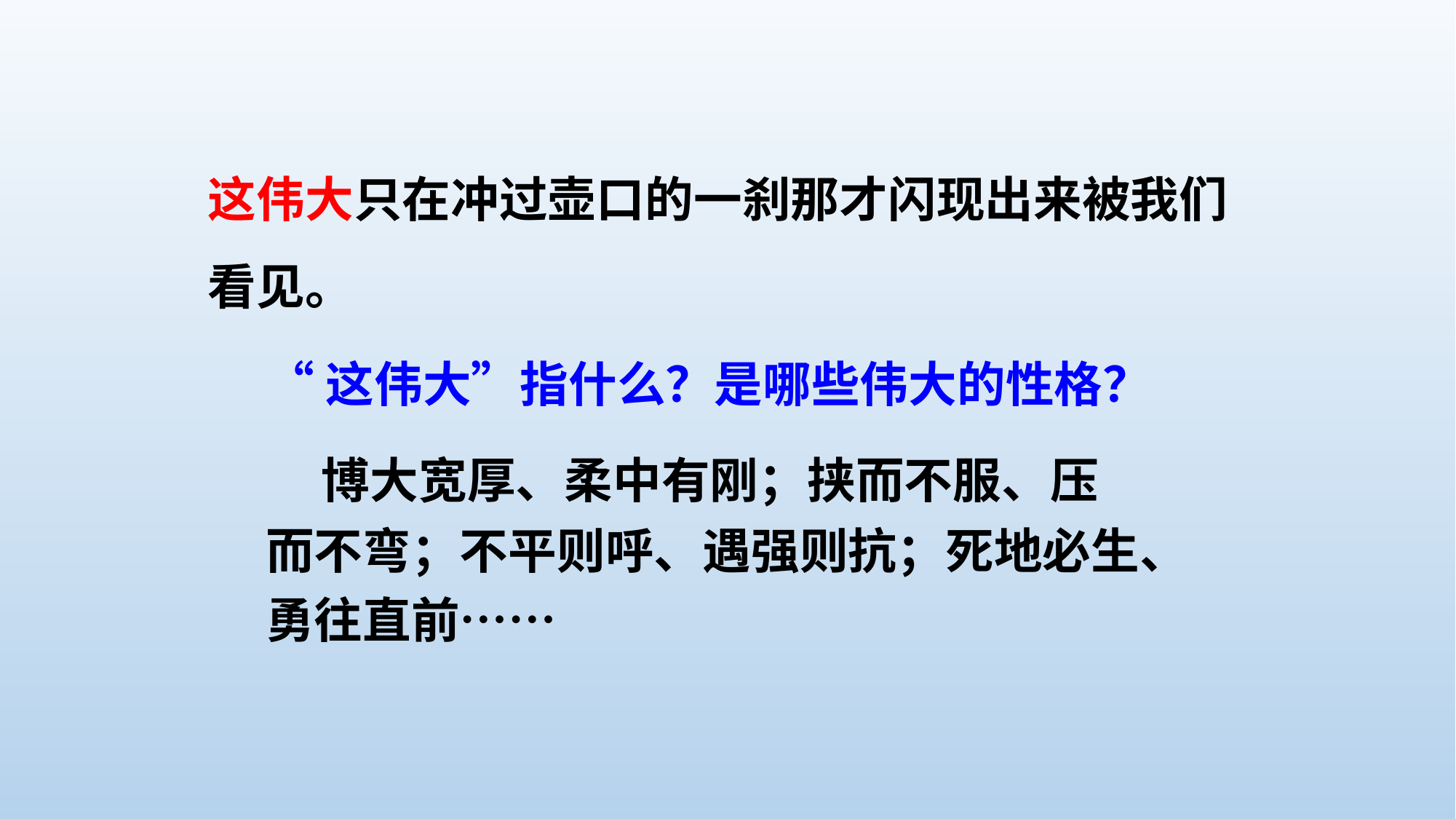

这伟大只在冲过壶口的一刹那才闪现出来被我们看见。
“这伟大”指什么？是哪些伟大的性格？
    博大宽厚、柔中有刚；挟而不服、压而不弯；不平则呼、遇强则抗；死地必生、勇往直前……